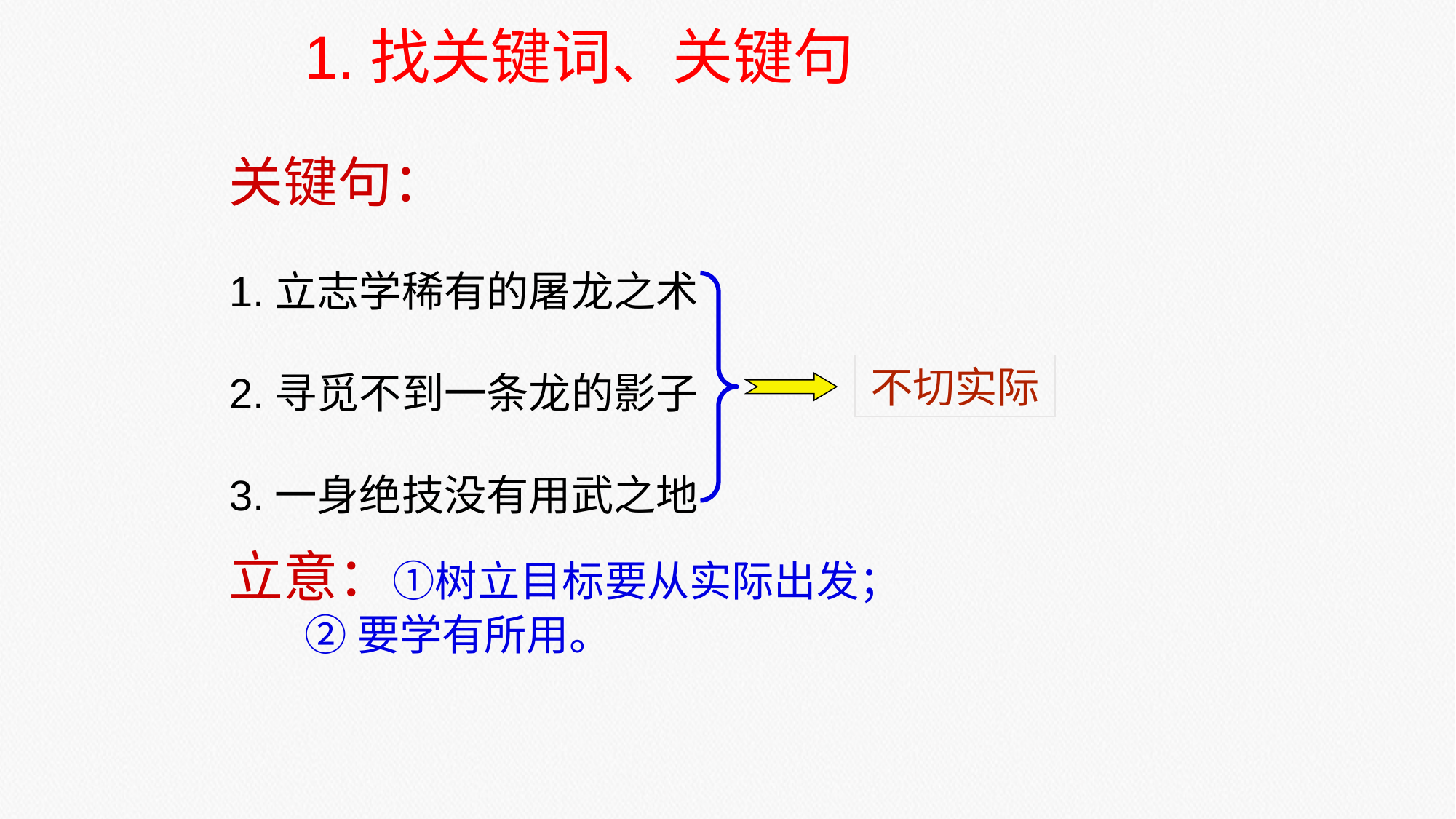

1.找关键词、关键句
关键句：
1.立志学稀有的屠龙之术
2.寻觅不到一条龙的影子
3.一身绝技没有用武之地

不切实际

立意：①树立目标要从实际出发；
        ②要学有所用。